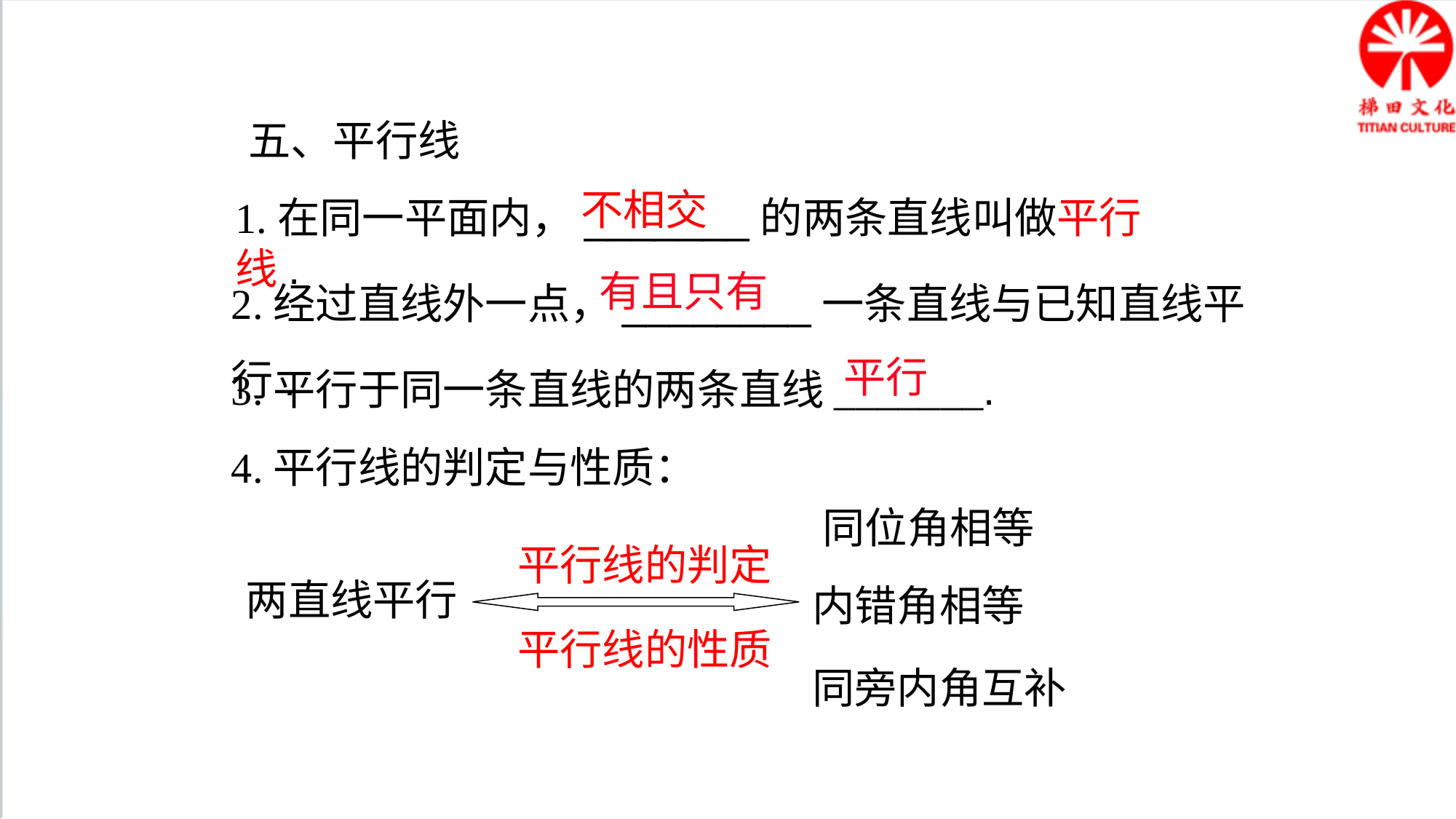

五、平行线
不相交
1.在同一平面内，_______的两条直线叫做平行线.
2.经过直线外一点，________一条直线与已知直线平行.
有且只有
3.平行于同一条直线的两条直线_______.
平行
4.平行线的判定与性质：
 同位角相等
平行线的判定
两直线平行
内错角相等

平行线的性质
同旁内角互补